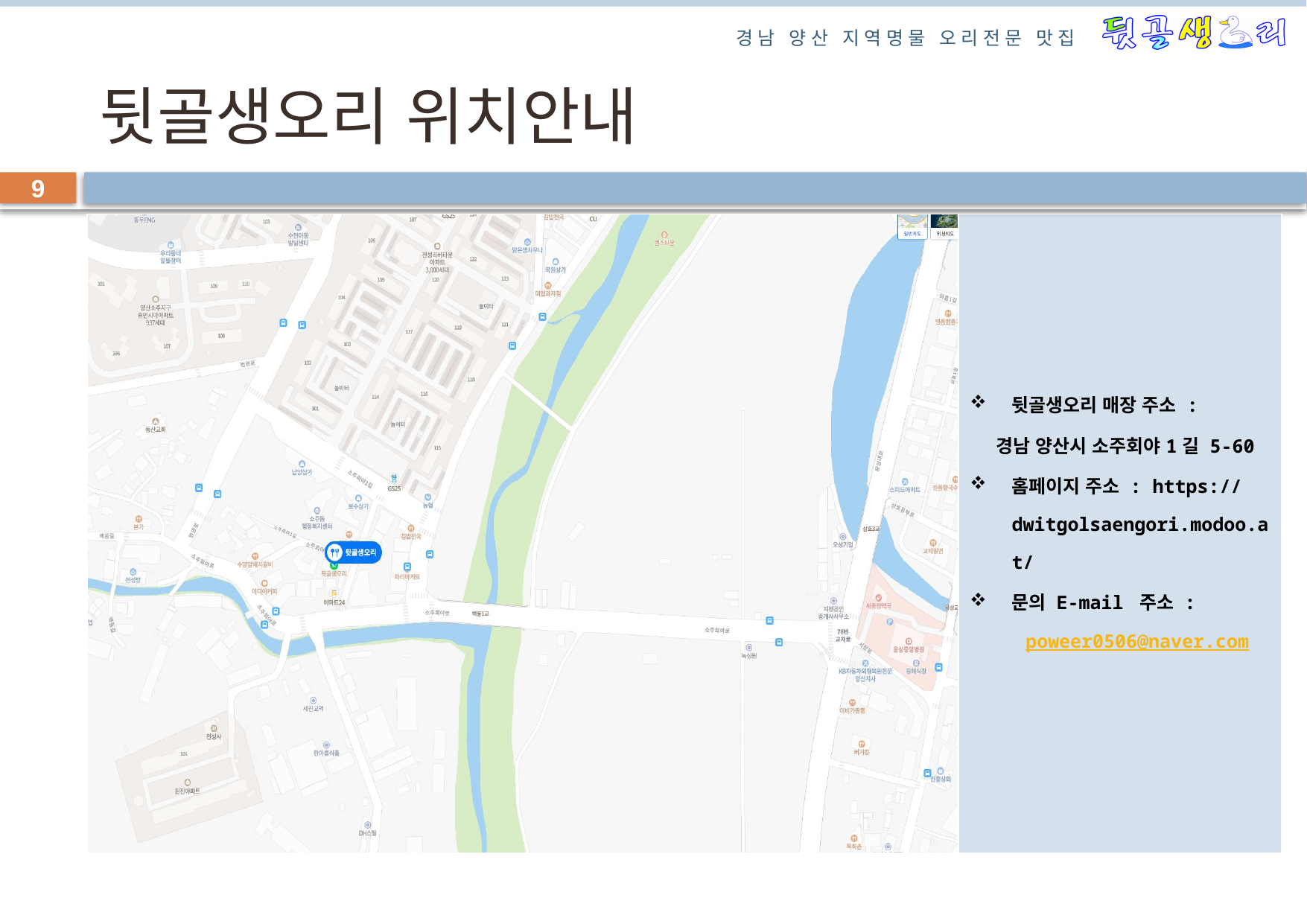

# 뒷골생오리 위치안내
9
|  | 뒷골생오리 매장 주소 : 경남 양산시 소주회야1길 5-60 홈페이지 주소 : https://dwitgolsaengori.modoo.at/ 문의 E-mail 주소 : poweer0506@naver.com |
| --- | --- |